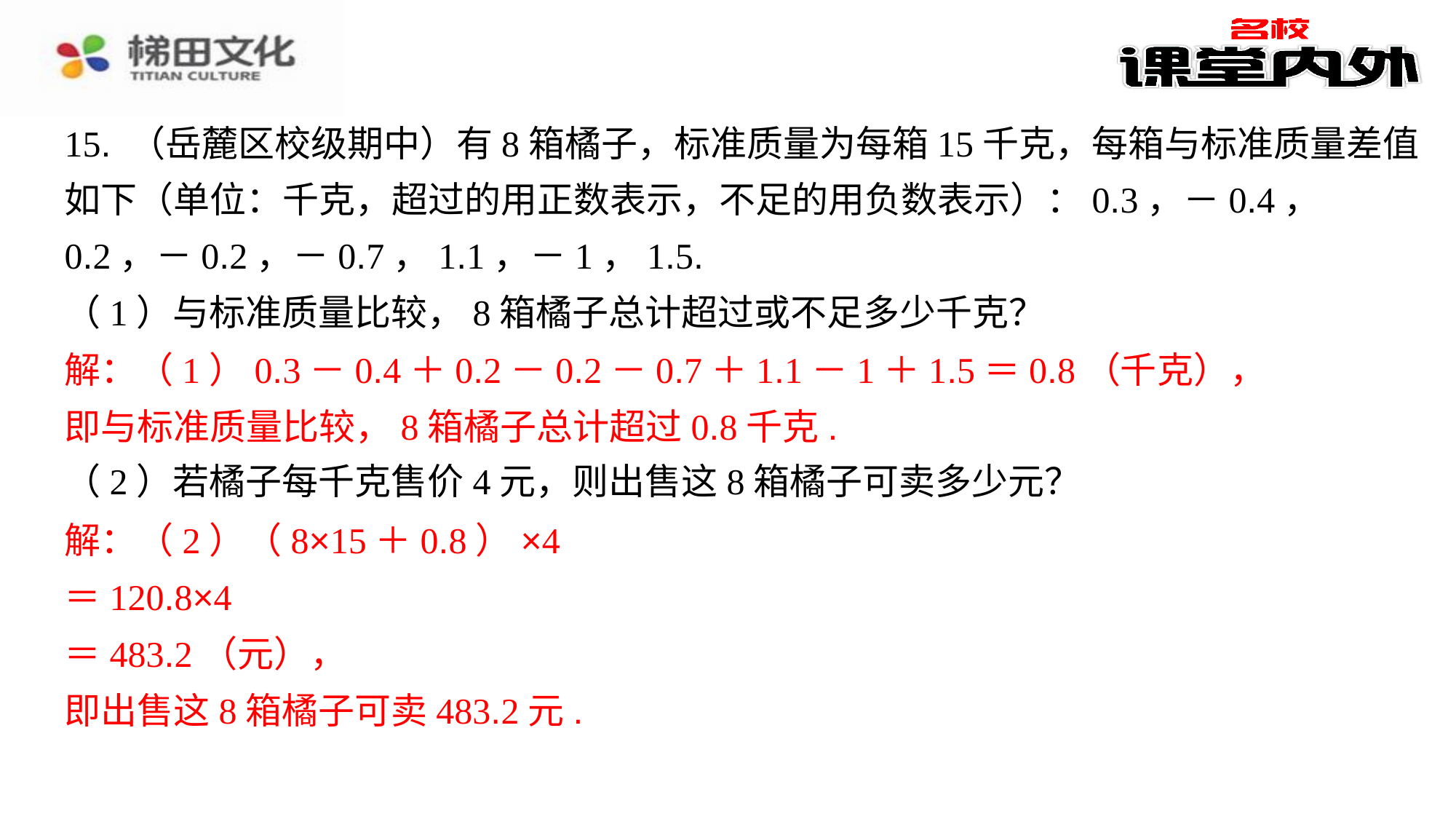

15. （岳麓区校级期中）有8箱橘子，标准质量为每箱15千克，每箱与标准质量差值
如下（单位：千克，超过的用正数表示，不足的用负数表示）：0.3，－0.4，
0.2，－0.2，－0.7，1.1，－1，1.5.
（1）与标准质量比较，8箱橘子总计超过或不足多少千克？
解：（1）0.3－0.4＋0.2－0.2－0.7＋1.1－1＋1.5＝0.8（千克），
即与标准质量比较，8箱橘子总计超过0.8千克.
（2）若橘子每千克售价4元，则出售这8箱橘子可卖多少元？
解：（2）（8×15＋0.8）×4
＝120.8×4
＝483.2（元），
即出售这8箱橘子可卖483.2元.
解：（1）0.3－0.4＋0.2－0.2－0.7＋1.1－1＋1.5＝0.8（千克），
即与标准质量比较，8箱橘子总计超过0.8千克.
解：（2）（8×15＋0.8）×4
＝120.8×4
＝483.2（元），
即出售这8箱橘子可卖483.2元.